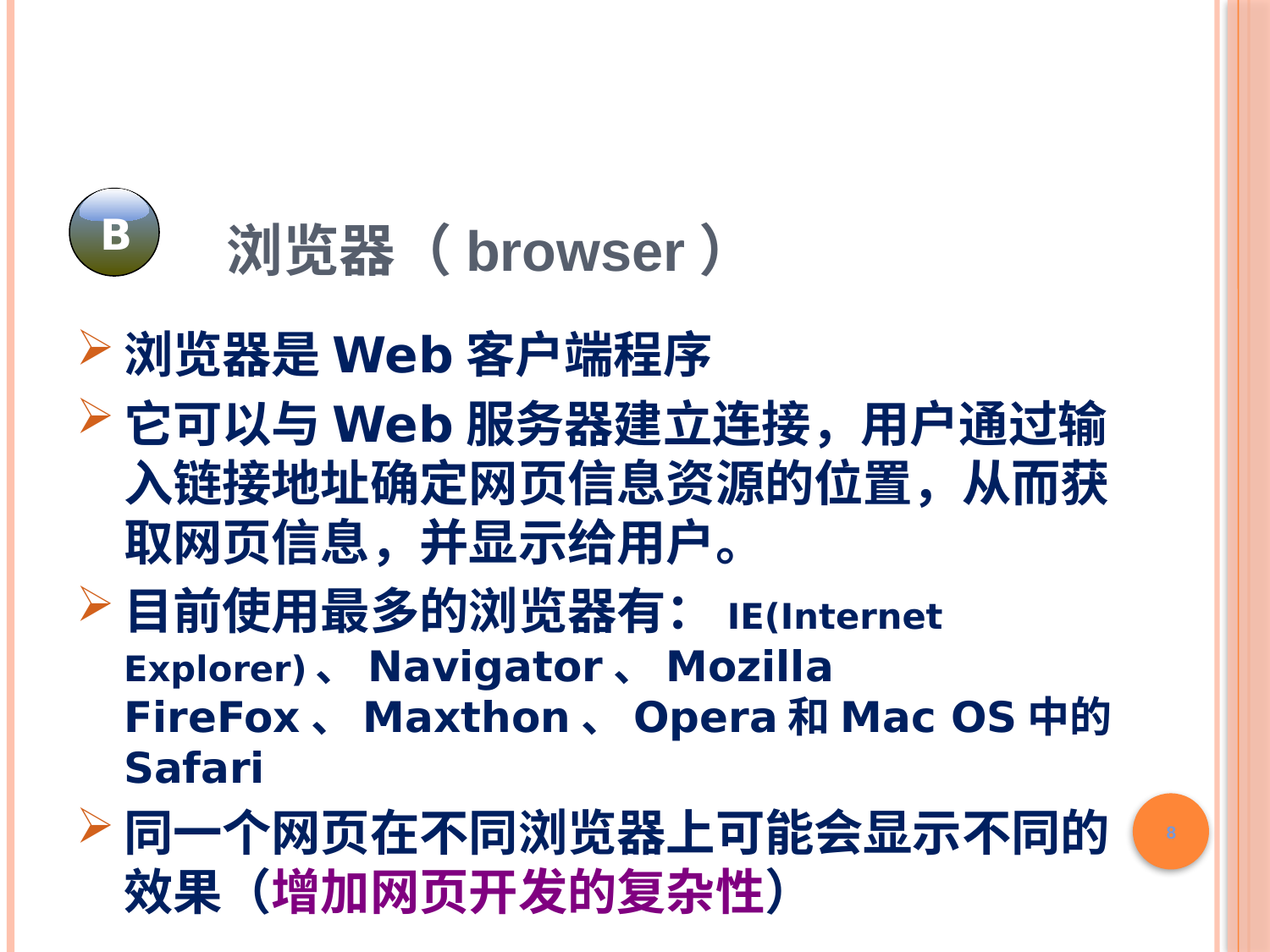

B
浏览器（browser）
浏览器是Web客户端程序
它可以与Web服务器建立连接，用户通过输入链接地址确定网页信息资源的位置，从而获取网页信息，并显示给用户。
目前使用最多的浏览器有：IE(Internet Explorer)、Navigator、Mozilla FireFox、Maxthon、Opera和Mac OS中的Safari
同一个网页在不同浏览器上可能会显示不同的效果（增加网页开发的复杂性）
8